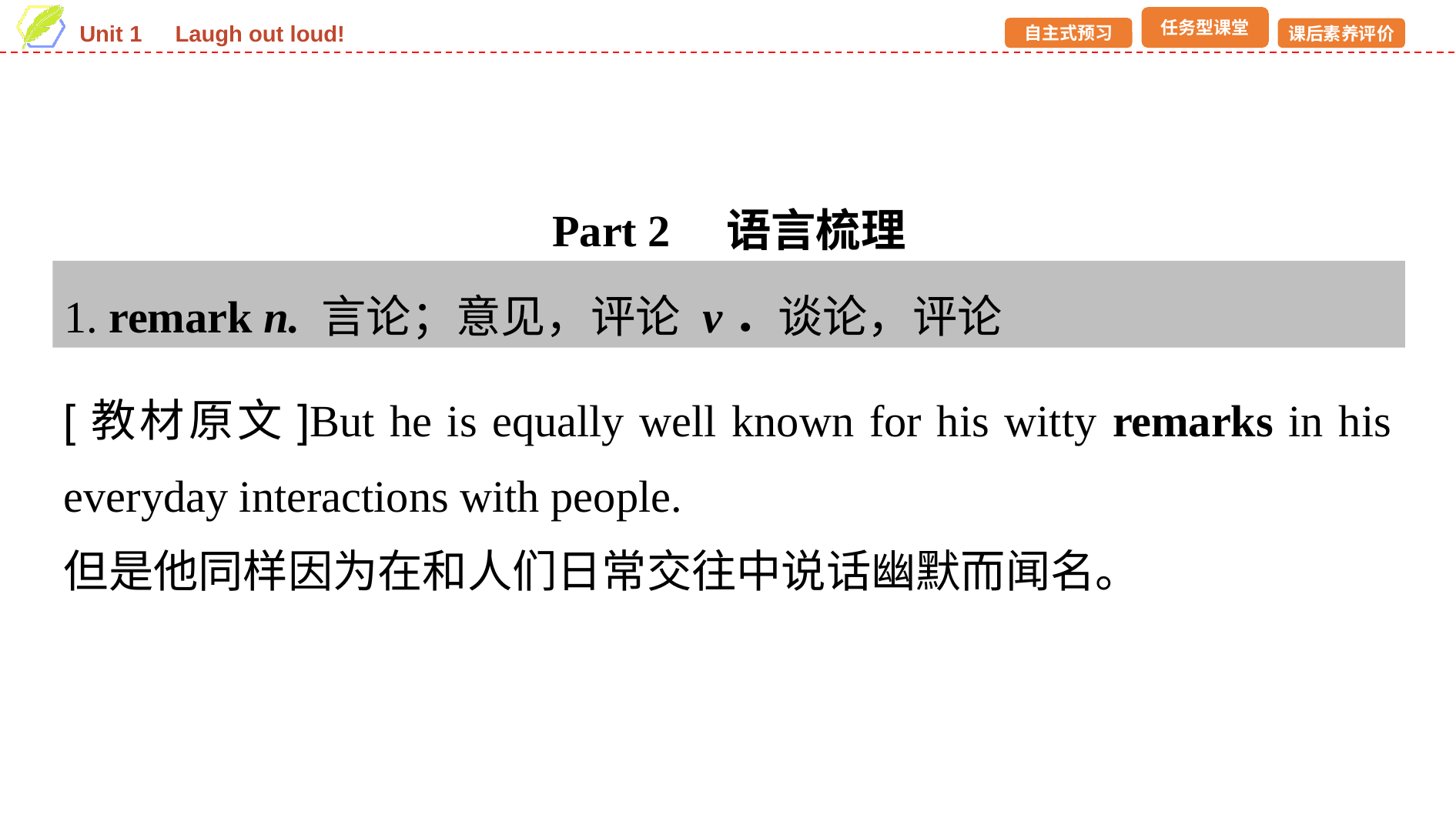

Part 2　语言梳理
1. remark n. 言论；意见，评论 v．谈论，评论
[教材原文]But he is equally well known for his witty remarks in his everyday interactions with people.
但是他同样因为在和人们日常交往中说话幽默而闻名。